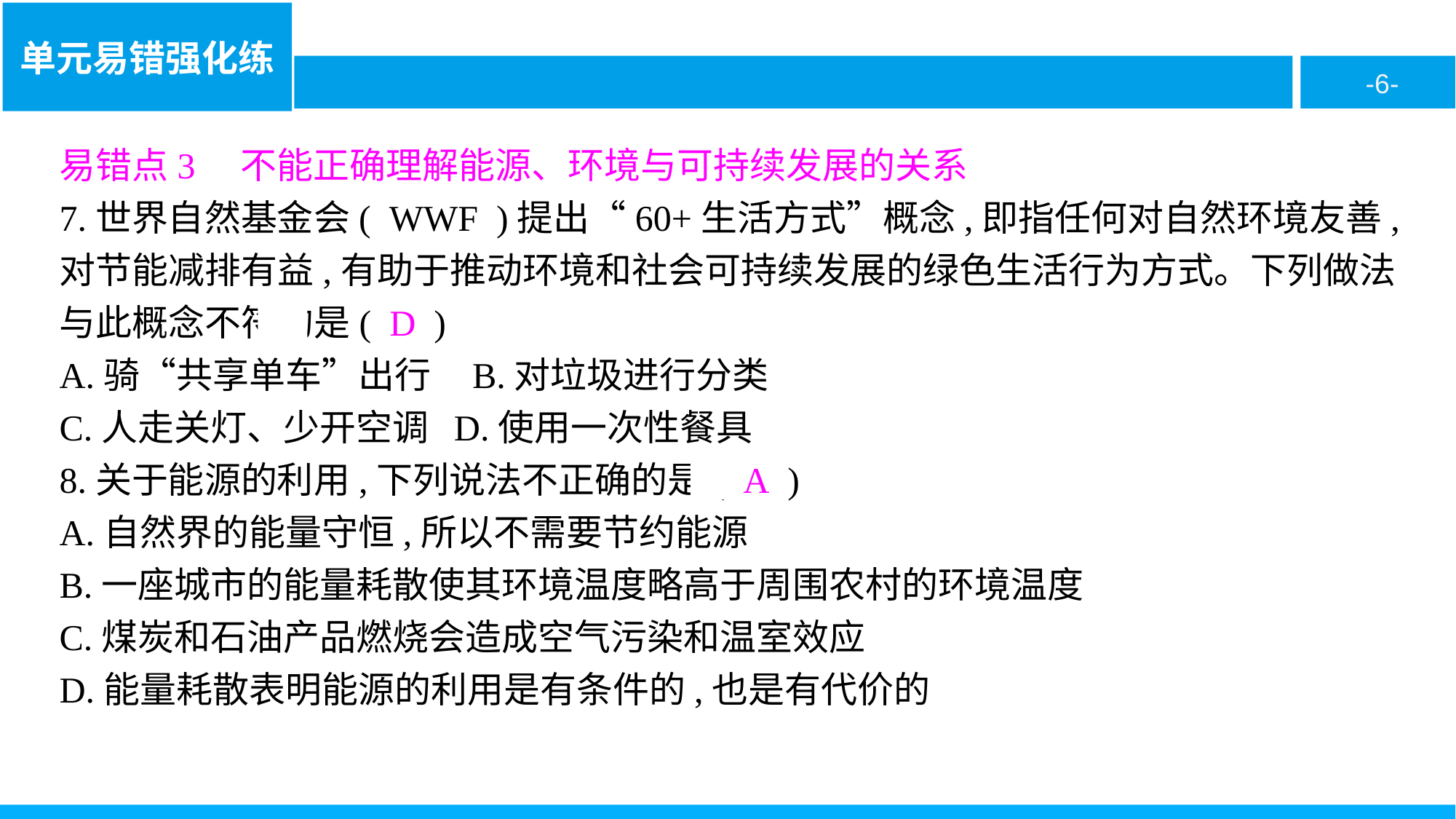

易错点3　不能正确理解能源、环境与可持续发展的关系
7.世界自然基金会(  WWF  )提出“60+生活方式”概念,即指任何对自然环境友善,对节能减排有益,有助于推动环境和社会可持续发展的绿色生活行为方式。下列做法与此概念不符的是(  D  )
A.骑“共享单车”出行    B.对垃圾进行分类
C.人走关灯、少开空调  D.使用一次性餐具
8.关于能源的利用,下列说法不正确的是(  A  )
A.自然界的能量守恒,所以不需要节约能源
B.一座城市的能量耗散使其环境温度略高于周围农村的环境温度
C.煤炭和石油产品燃烧会造成空气污染和温室效应
D.能量耗散表明能源的利用是有条件的,也是有代价的